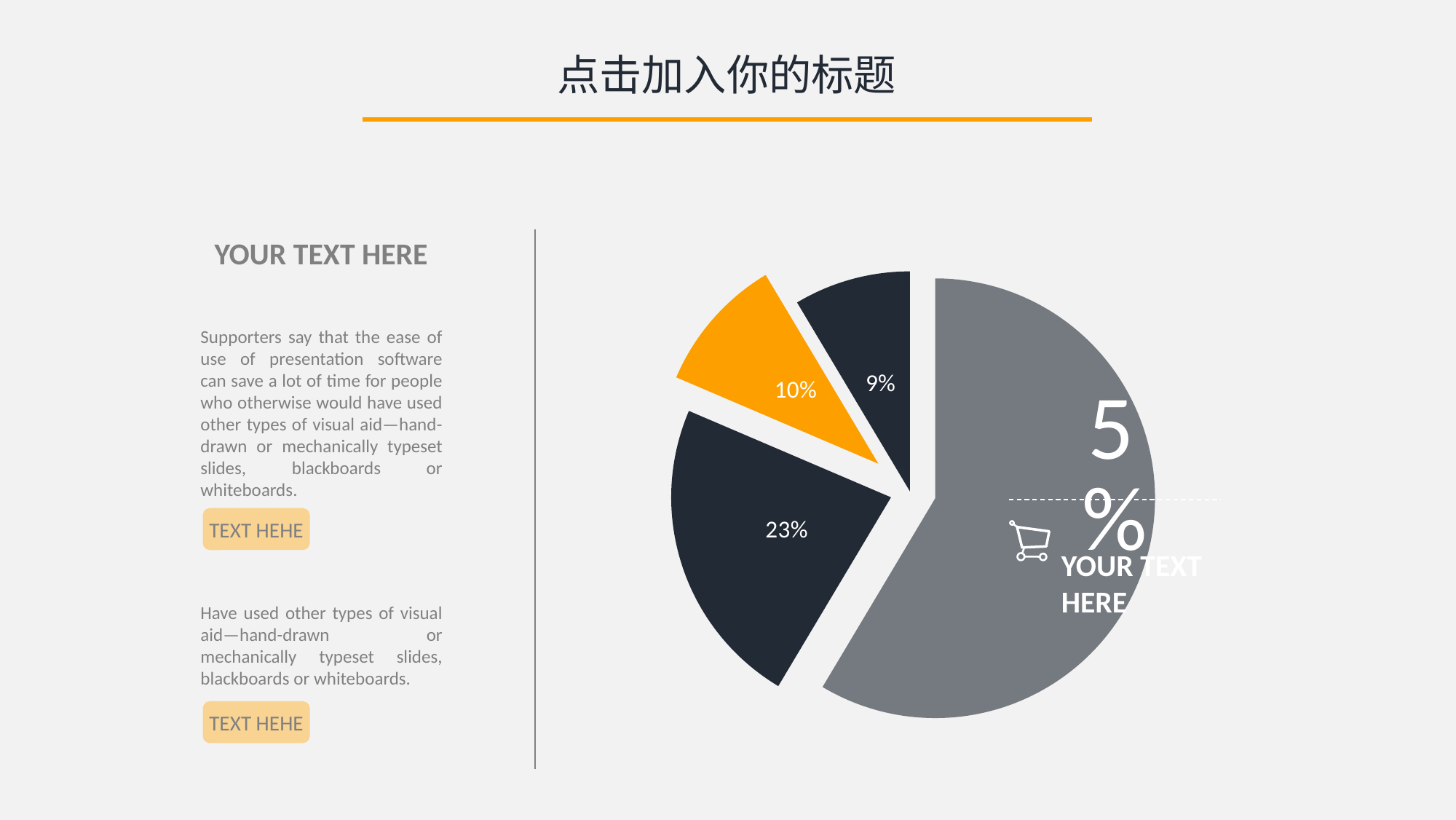

点击加入你的标题

### Chart

| Category | 销售额 |
|---|---|
| 第一季度 | 8.2 |
| 第二季度 | 3.2 |
| 第三季度 | 1.4 |
| 第四季度 | 1.2 |
YOUR TEXT HERE
Supporters say that the ease of use of presentation software can save a lot of time for people who otherwise would have used other types of visual aid—hand-drawn or mechanically typeset slides, blackboards or whiteboards.
TEXT HEHE

YOUR TEXT HERE
Have used other types of visual aid—hand-drawn or mechanically typeset slides, blackboards or whiteboards.
TEXT HEHE